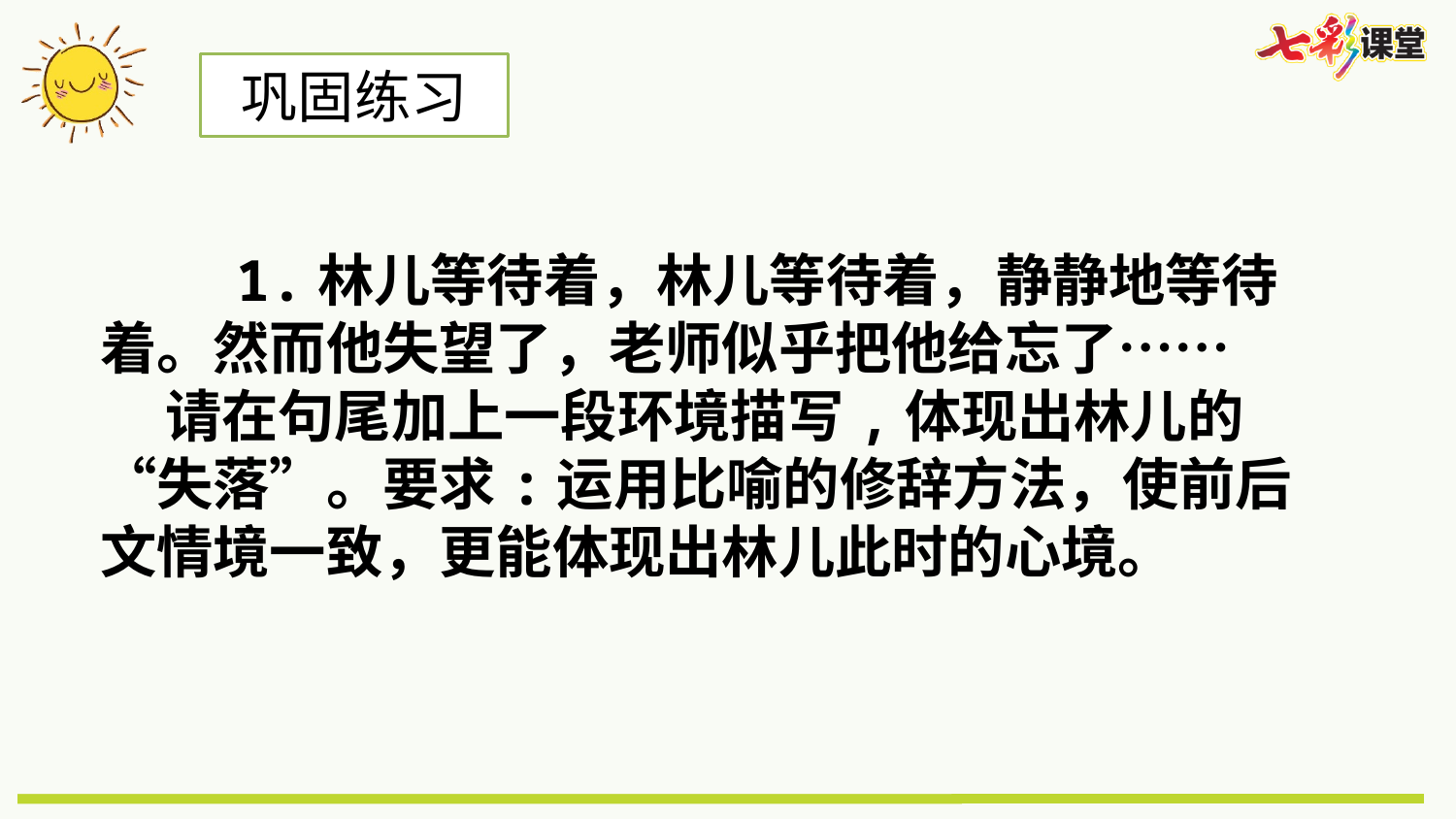

巩固练习
    1.林儿等待着，林儿等待着，静静地等待着。然而他失望了，老师似乎把他给忘了……
    请在句尾加上一段环境描写,体现出林儿的“失落”。要求:运用比喻的修辞方法，使前后文情境一致，更能体现出林儿此时的心境。